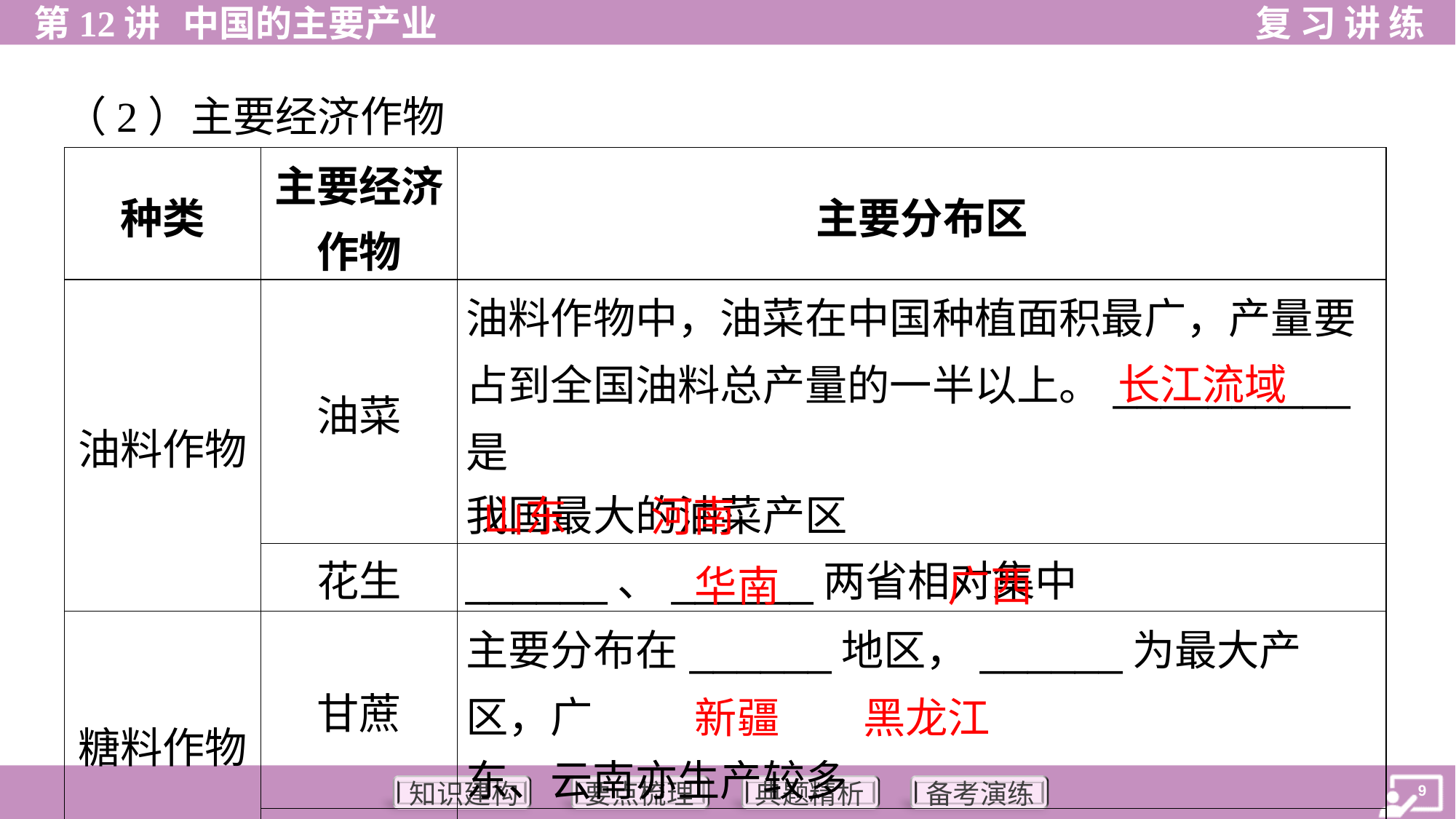

（2）主要经济作物
| 种类 | 主要经济 作物 | 主要分布区 |
| --- | --- | --- |
| 油料作物 | 油菜 | 油料作物中，油菜在中国种植面积最广，产量要 占到全国油料总产量的一半以上。\_\_\_\_\_\_\_\_\_\_是 我国最大的油菜产区 |
|  | 花生 | \_\_\_\_\_\_、\_\_\_\_\_\_两省相对集中 |
| 糖料作物 | 甘蔗 | 主要分布在\_\_\_\_\_\_地区，\_\_\_\_\_\_为最大产区，广 东、云南亦生产较多 |
|  | 甜菜 | 主要分布在\_\_\_\_\_\_、\_\_\_\_\_\_\_\_、内蒙古等地 |
长江流域
山东
河南
华南
广西
新疆
黑龙江